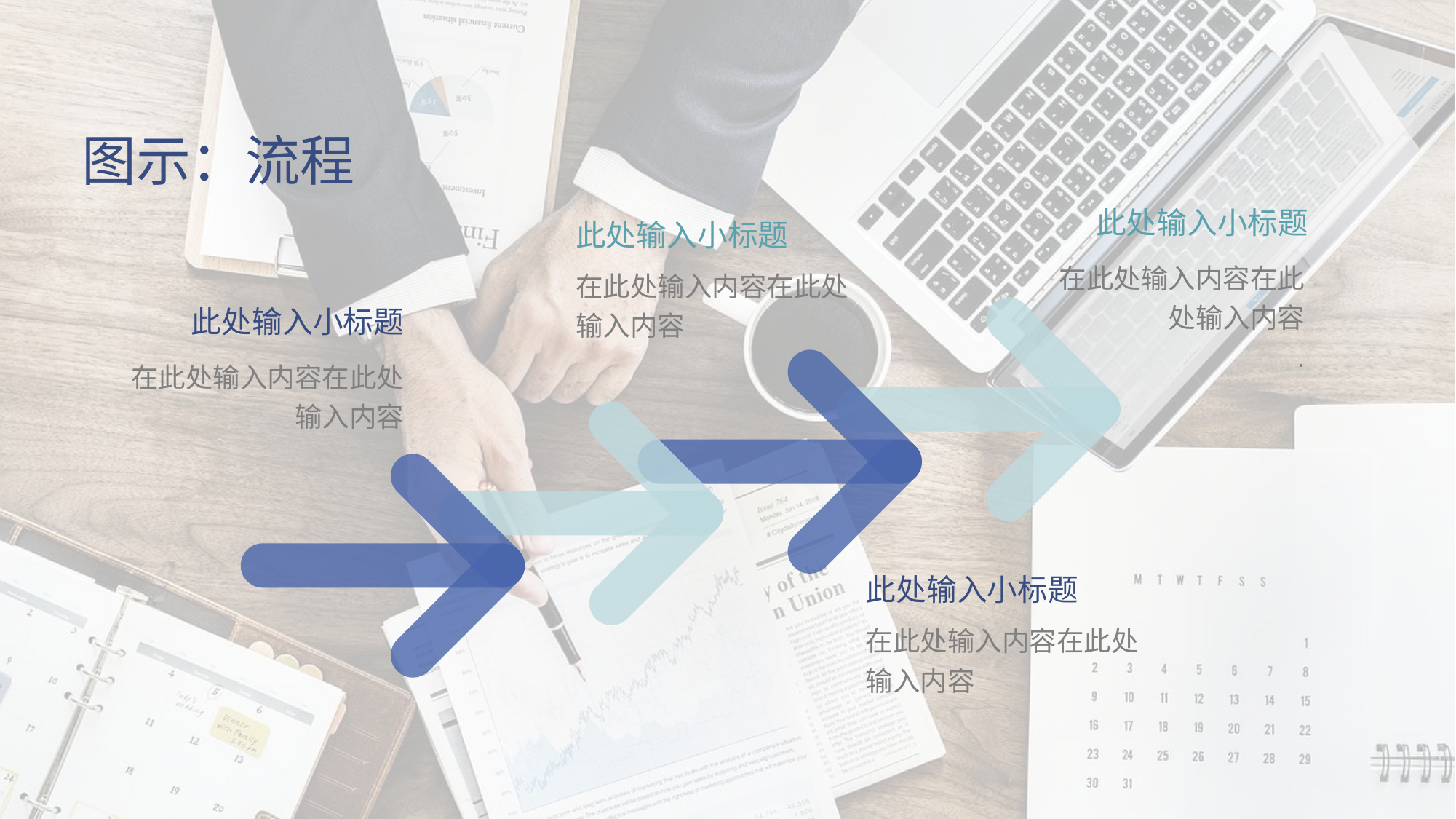

图示：流程
此处输入小标题
在此处输入内容在此处输入内容
.
此处输入小标题
在此处输入内容在此处输入内容
此处输入小标题
在此处输入内容在此处输入内容

此处输入小标题
在此处输入内容在此处输入内容